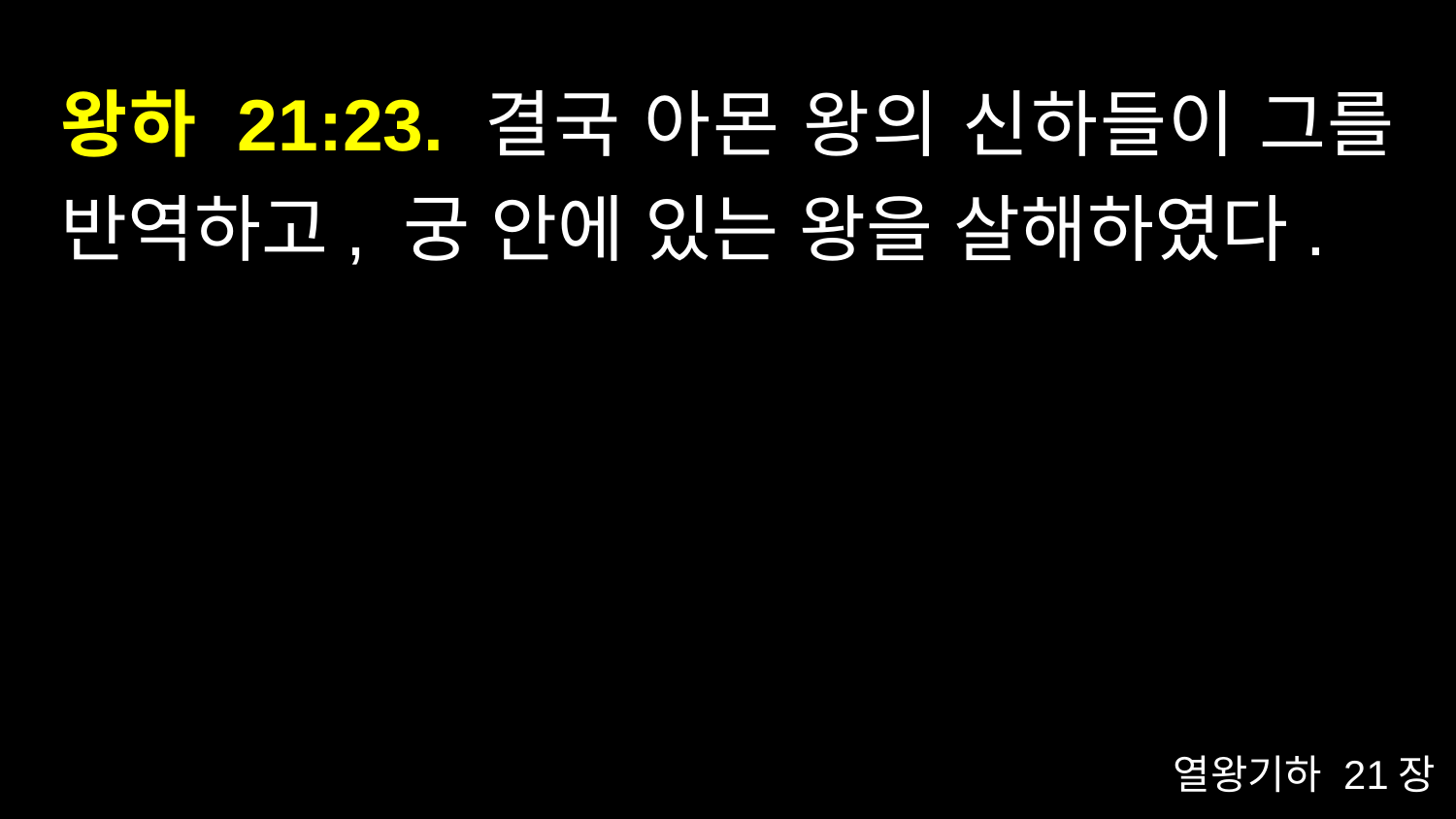

# 왕하 21:23. 결국 아몬 왕의 신하들이 그를 반역하고, 궁 안에 있는 왕을 살해하였다.
열왕기하 21장